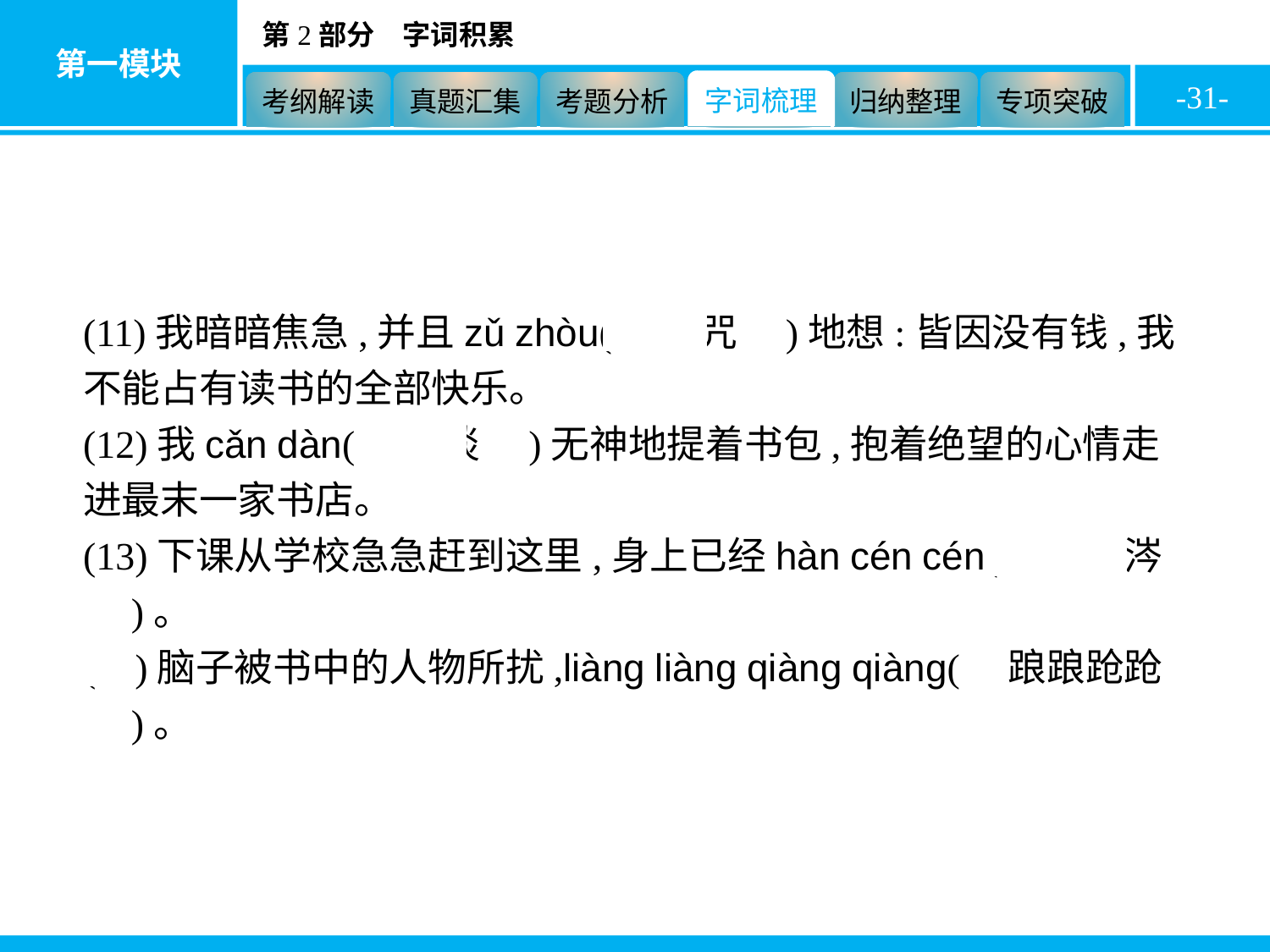

-31-
(11)我暗暗焦急,并且zǔ zhòu(　诅咒　)地想:皆因没有钱,我不能占有读书的全部快乐。
(12)我cǎn dàn(　惨淡　)无神地提着书包,抱着绝望的心情走进最末一家书店。
(13)下课从学校急急赶到这里,身上已经hàn cén cén(　汗涔涔　)。
(14)脑子被书中的人物所扰,liàng liàng qiàng qiàng(　踉踉跄跄　)。